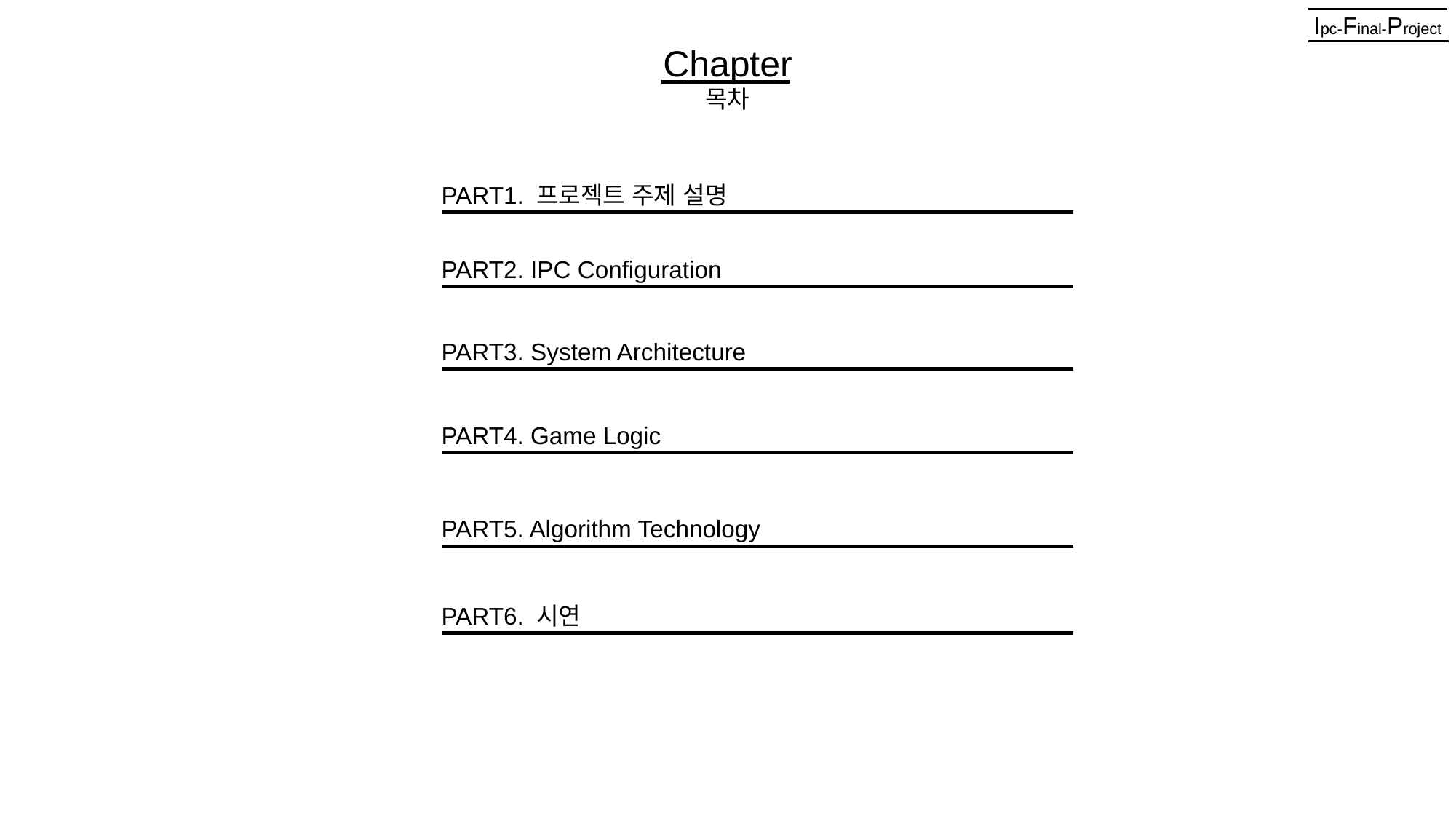

Ipc-Final-Project
Chapter
목차
PART1. 프로젝트 주제 설명
PART2. IPC Configuration
PART3. System Architecture
PART4. Game Logic
PART5. Algorithm Technology
PART6. 시연